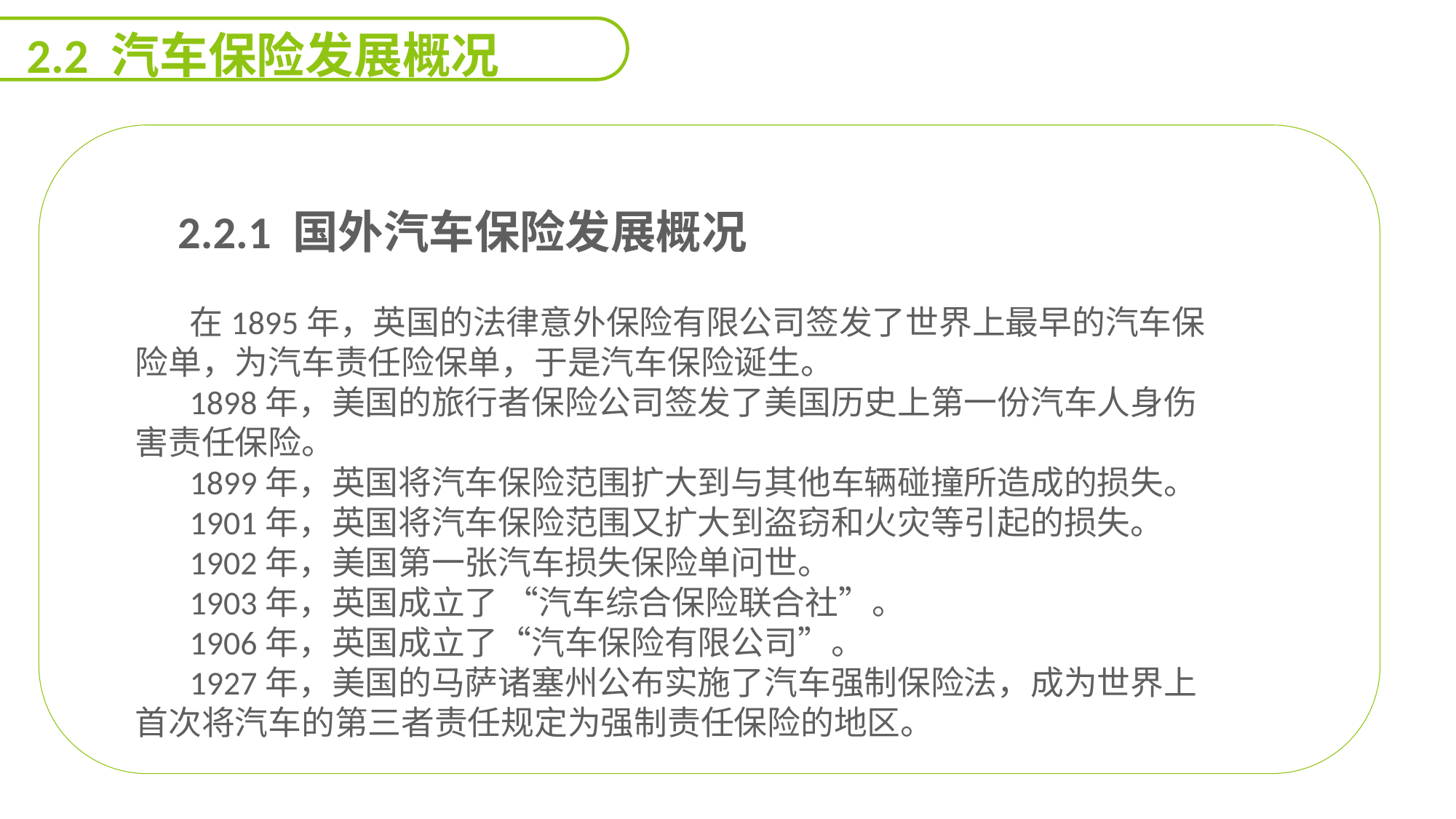

2.2 汽车保险发展概况

 2.2.1 国外汽车保险发展概况

在1895年，英国的法律意外保险有限公司签发了世界上最早的汽车保险单，为汽车责任险保单，于是汽车保险诞生。
1898年，美国的旅行者保险公司签发了美国历史上第一份汽车人身伤害责任保险。
1899年，英国将汽车保险范围扩大到与其他车辆碰撞所造成的损失。
1901年，英国将汽车保险范围又扩大到盗窃和火灾等引起的损失。
1902年，美国第一张汽车损失保险单问世。
1903年，英国成立了 “汽车综合保险联合社”。
1906年，英国成立了“汽车保险有限公司”。
1927年，美国的马萨诸塞州公布实施了汽车强制保险法，成为世界上首次将汽车的第三者责任规定为强制责任保险的地区。

能力
目标
延迟符